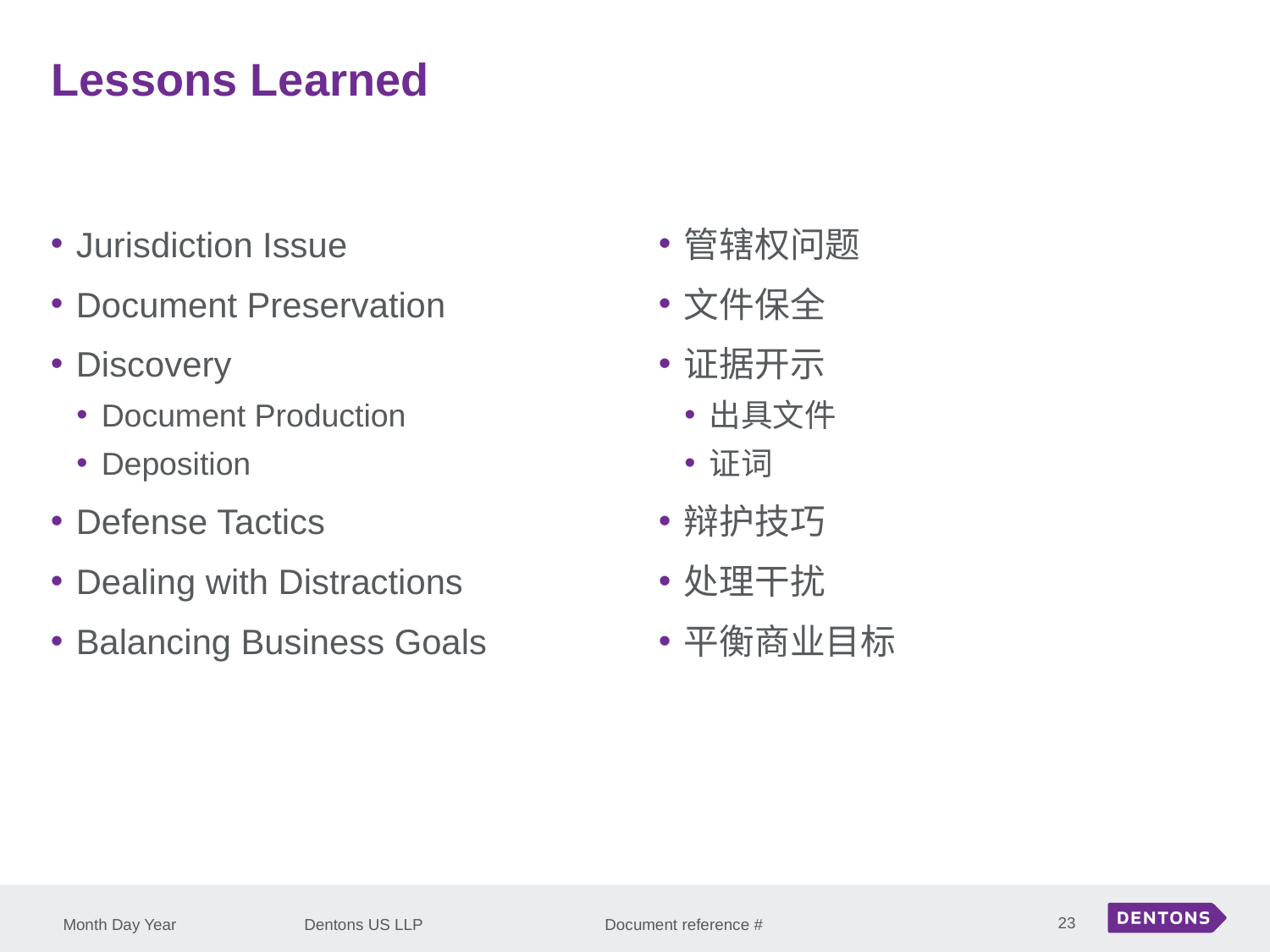

Lessons Learned
Jurisdiction Issue
Document Preservation
Discovery
Document Production
Deposition
Defense Tactics
Dealing with Distractions
Balancing Business Goals

管辖权问题
文件保全
证据开示
出具文件
证词
辩护技巧
处理干扰
平衡商业目标
23
Month Day Year
Dentons US LLP                                         Document reference #